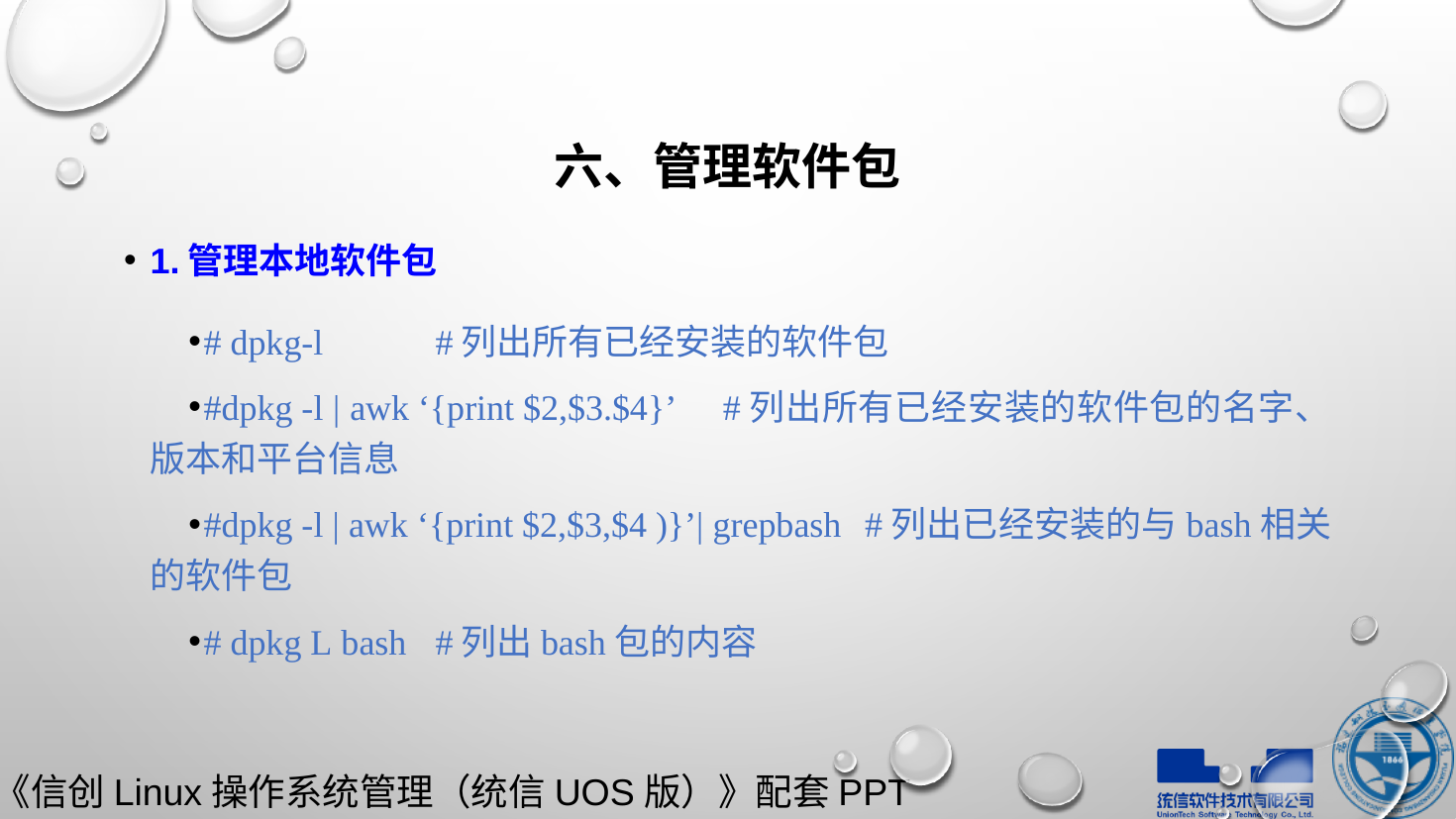

# 六、管理软件包
1.管理本地软件包
# dpkg-l					#列出所有已经安装的软件包
#dpkg -l | awk ‘{print $2,$3.$4}’ 	#列出所有已经安装的软件包的名字、版本和平台信息
#dpkg -l | awk ‘{print $2,$3,$4 )}’| grepbash  	#列出已经安装的与bash相关的软件包
# dpkg L bash					#列出bash包的内容